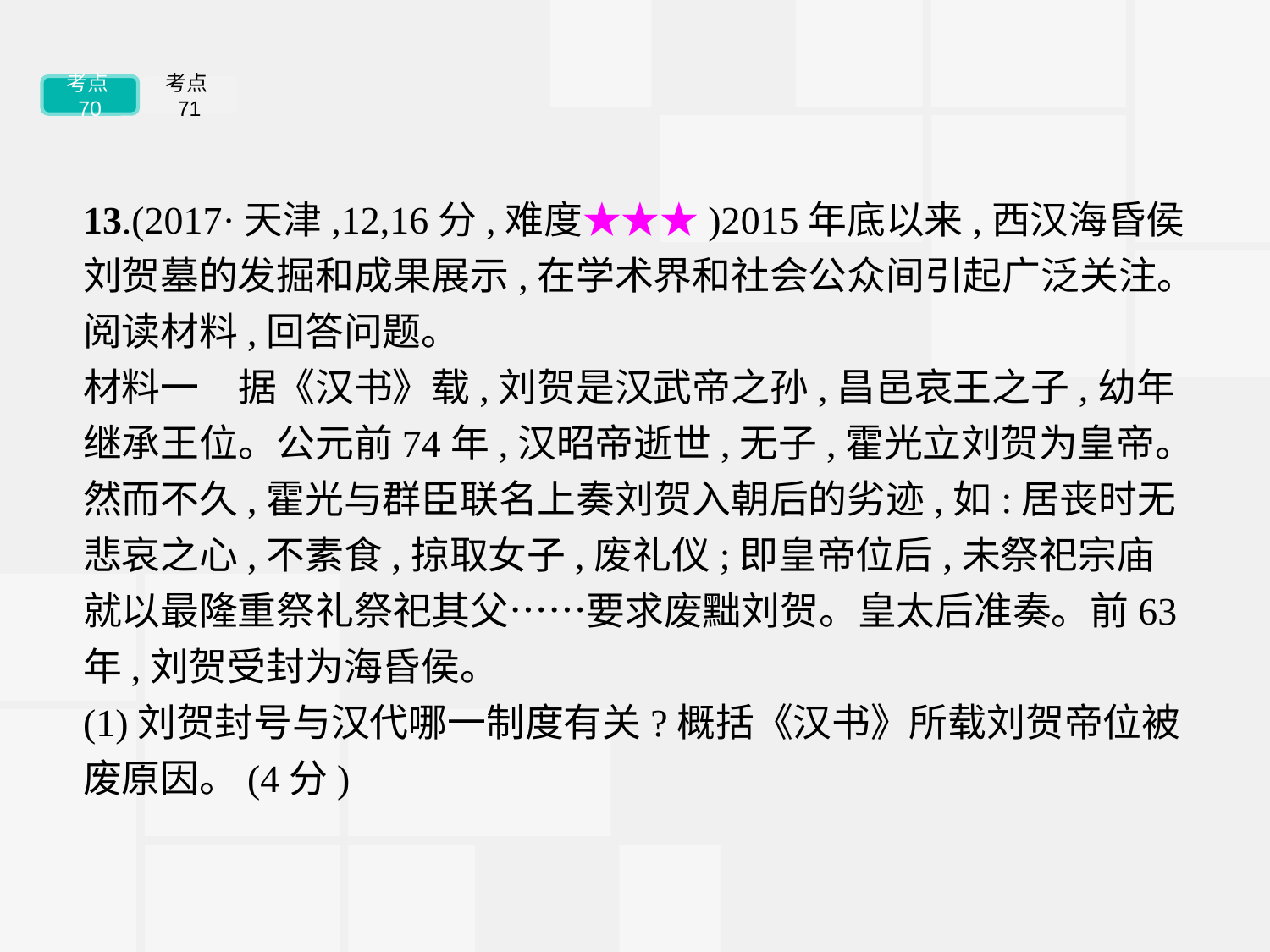

考点70
考点71
13.(2017·天津,12,16分,难度★★★)2015年底以来,西汉海昏侯刘贺墓的发掘和成果展示,在学术界和社会公众间引起广泛关注。阅读材料,回答问题。
材料一　据《汉书》载,刘贺是汉武帝之孙,昌邑哀王之子,幼年继承王位。公元前74年,汉昭帝逝世,无子,霍光立刘贺为皇帝。然而不久,霍光与群臣联名上奏刘贺入朝后的劣迹,如:居丧时无悲哀之心,不素食,掠取女子,废礼仪;即皇帝位后,未祭祀宗庙就以最隆重祭礼祭祀其父……要求废黜刘贺。皇太后准奏。前63年,刘贺受封为海昏侯。
(1)刘贺封号与汉代哪一制度有关?概括《汉书》所载刘贺帝位被废原因。(4分)